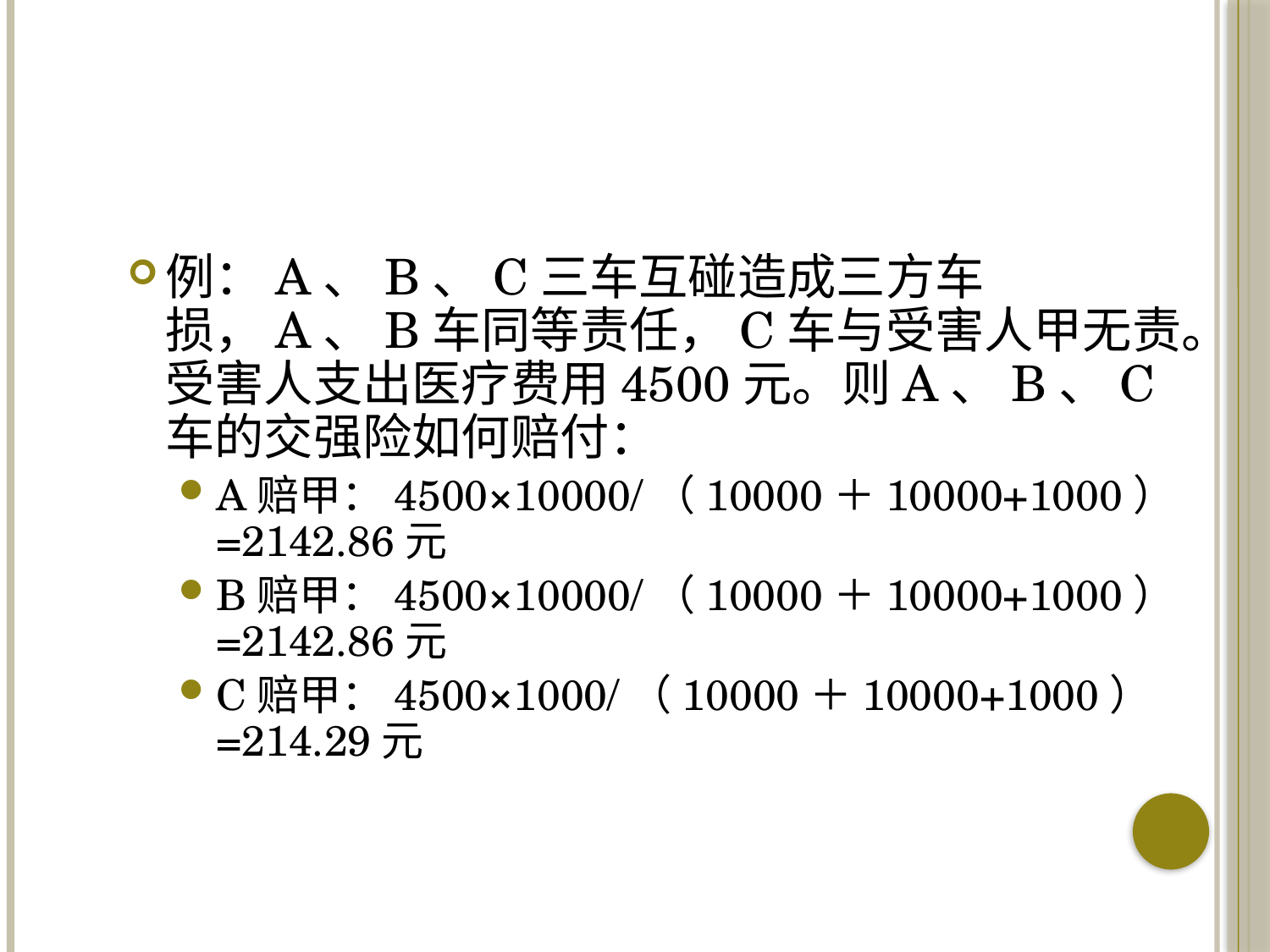

例：A、B、C三车互碰造成三方车损，A、B车同等责任，C车与受害人甲无责。受害人支出医疗费用4500元。则A、B、C车的交强险如何赔付：
A赔甲：4500×10000/（10000＋10000+1000）=2142.86元
B赔甲：4500×10000/（10000＋10000+1000）=2142.86元
C赔甲：4500×1000/（10000＋10000+1000）=214.29元